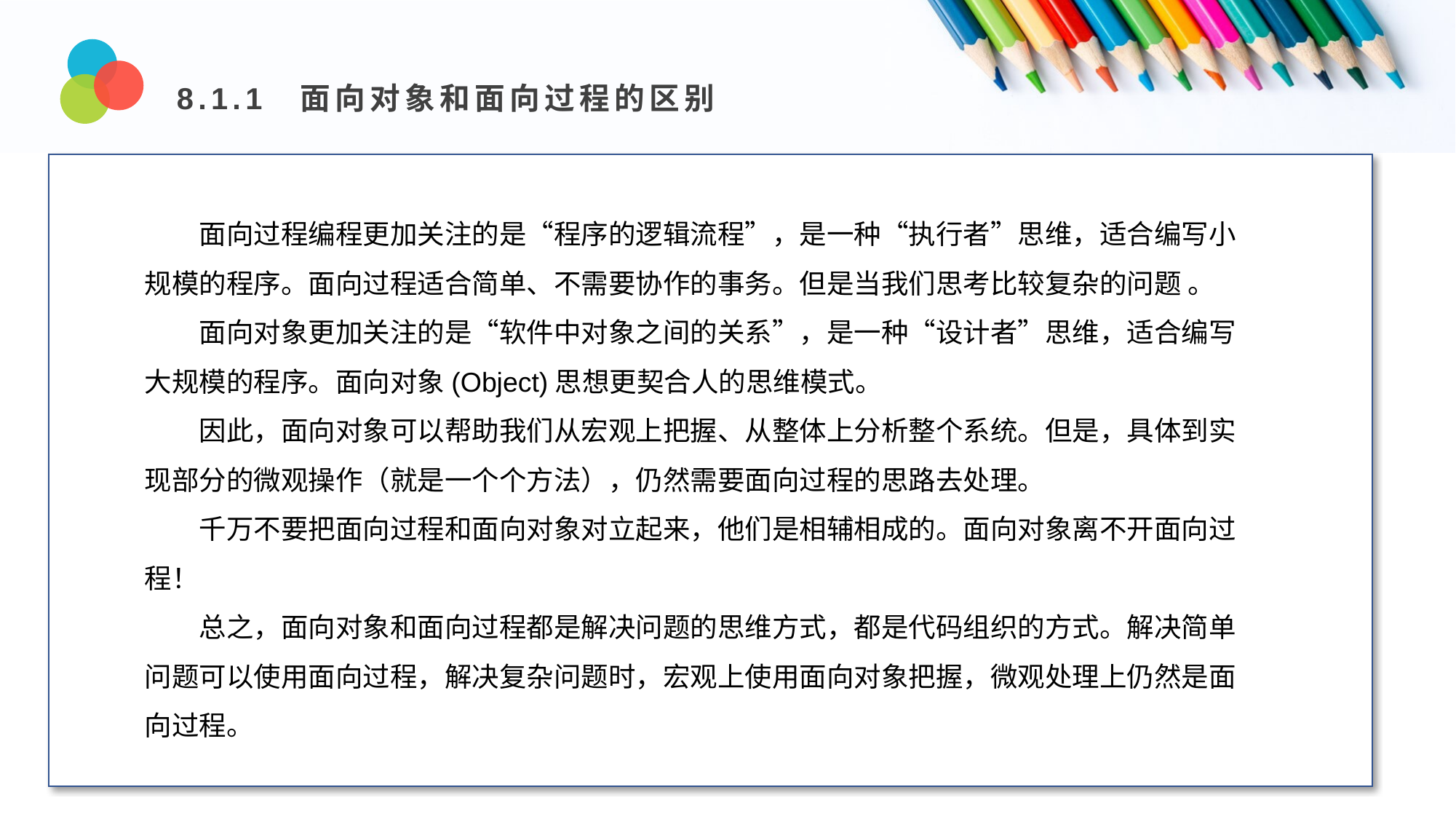

8.1.1  面向对象和面向过程的区别
Design and Production
面向过程编程更加关注的是“程序的逻辑流程”，是一种“执行者”思维，适合编写小规模的程序。面向过程适合简单、不需要协作的事务。但是当我们思考比较复杂的问题 。
面向对象更加关注的是“软件中对象之间的关系”，是一种“设计者”思维，适合编写大规模的程序。面向对象(Object)思想更契合人的思维模式。
因此，面向对象可以帮助我们从宏观上把握、从整体上分析整个系统。但是，具体到实现部分的微观操作（就是一个个方法），仍然需要面向过程的思路去处理。
千万不要把面向过程和面向对象对立起来，他们是相辅相成的。面向对象离不开面向过程！
总之，面向对象和面向过程都是解决问题的思维方式，都是代码组织的方式。解决简单问题可以使用面向过程，解决复杂问题时，宏观上使用面向对象把握，微观处理上仍然是面向过程。